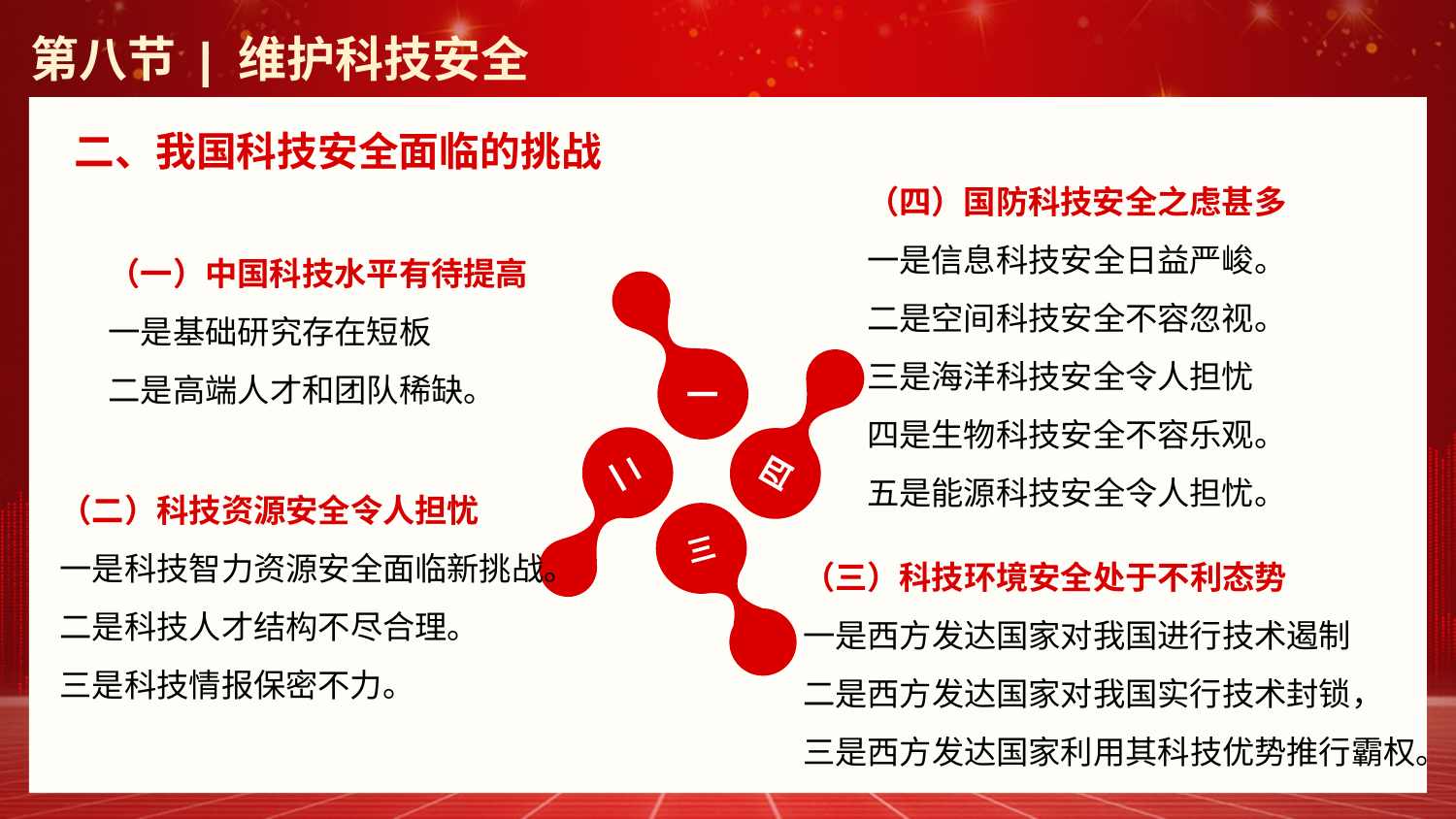

第八节 | 维护科技安全
二、我国科技安全面临的挑战
（四）国防科技安全之虑甚多
一是信息科技安全日益严峻。
二是空间科技安全不容忽视。
三是海洋科技安全令人担忧
四是生物科技安全不容乐观。
五是能源科技安全令人担忧。
（一）中国科技水平有待提高
一是基础研究存在短板
二是高端人才和团队稀缺。

一

二
四
（二）科技资源安全令人担忧
一是科技智力资源安全面临新挑战。
二是科技人才结构不尽合理。
三是科技情报保密不力。

三
（三）科技环境安全处于不利态势
一是西方发达国家对我国进行技术遏制
二是西方发达国家对我国实行技术封锁，
三是西方发达国家利用其科技优势推行霸权。